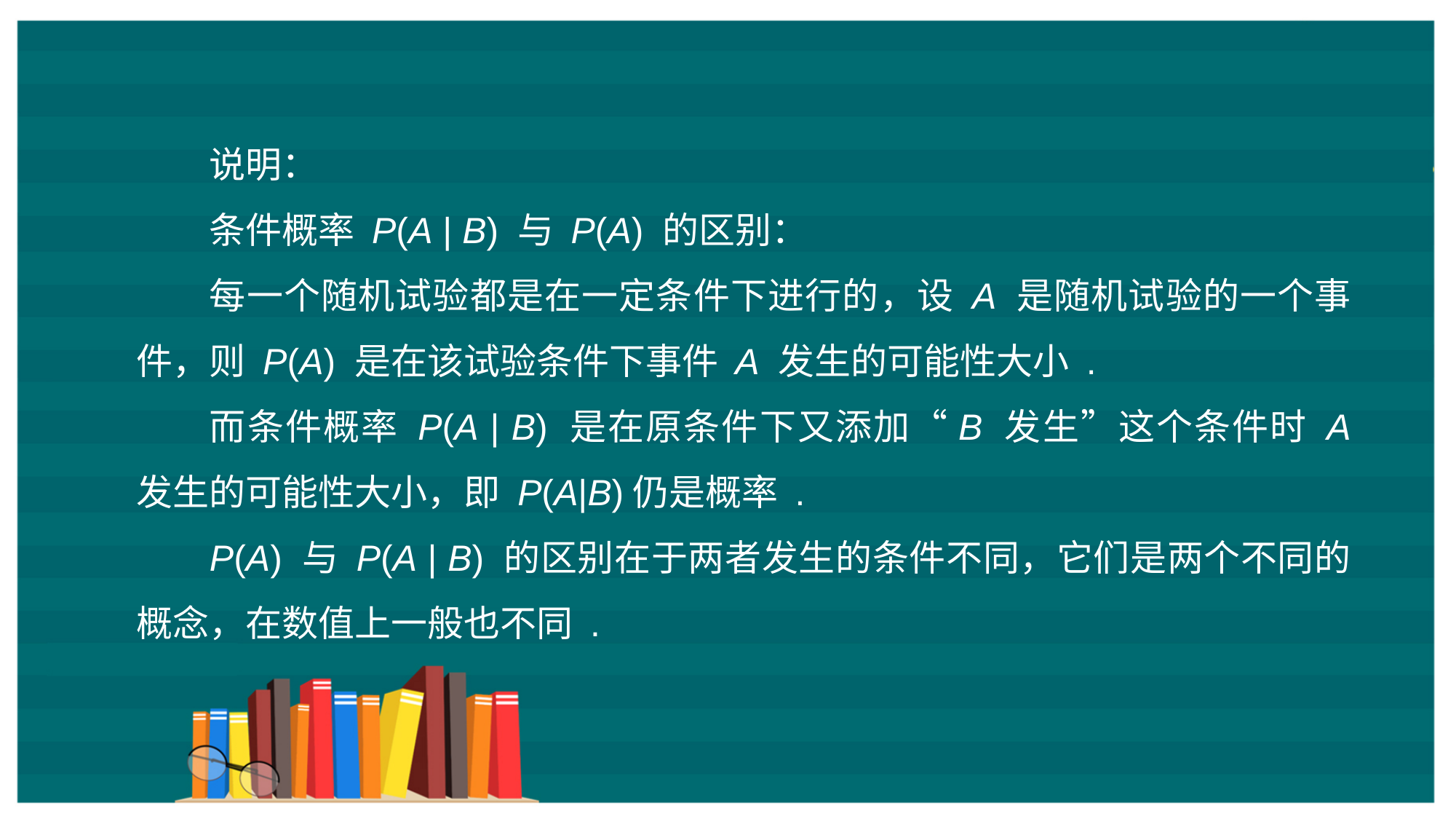

说明：
条件概率 P(A | B) 与 P(A) 的区别：
每一个随机试验都是在一定条件下进行的，设 A 是随机试验的一个事件，则 P(A) 是在该试验条件下事件 A 发生的可能性大小 .
而条件概率 P(A | B) 是在原条件下又添加“B 发生”这个条件时 A 发生的可能性大小，即 P(A|B)仍是概率 .
P(A) 与 P(A | B) 的区别在于两者发生的条件不同，它们是两个不同的概念，在数值上一般也不同 .